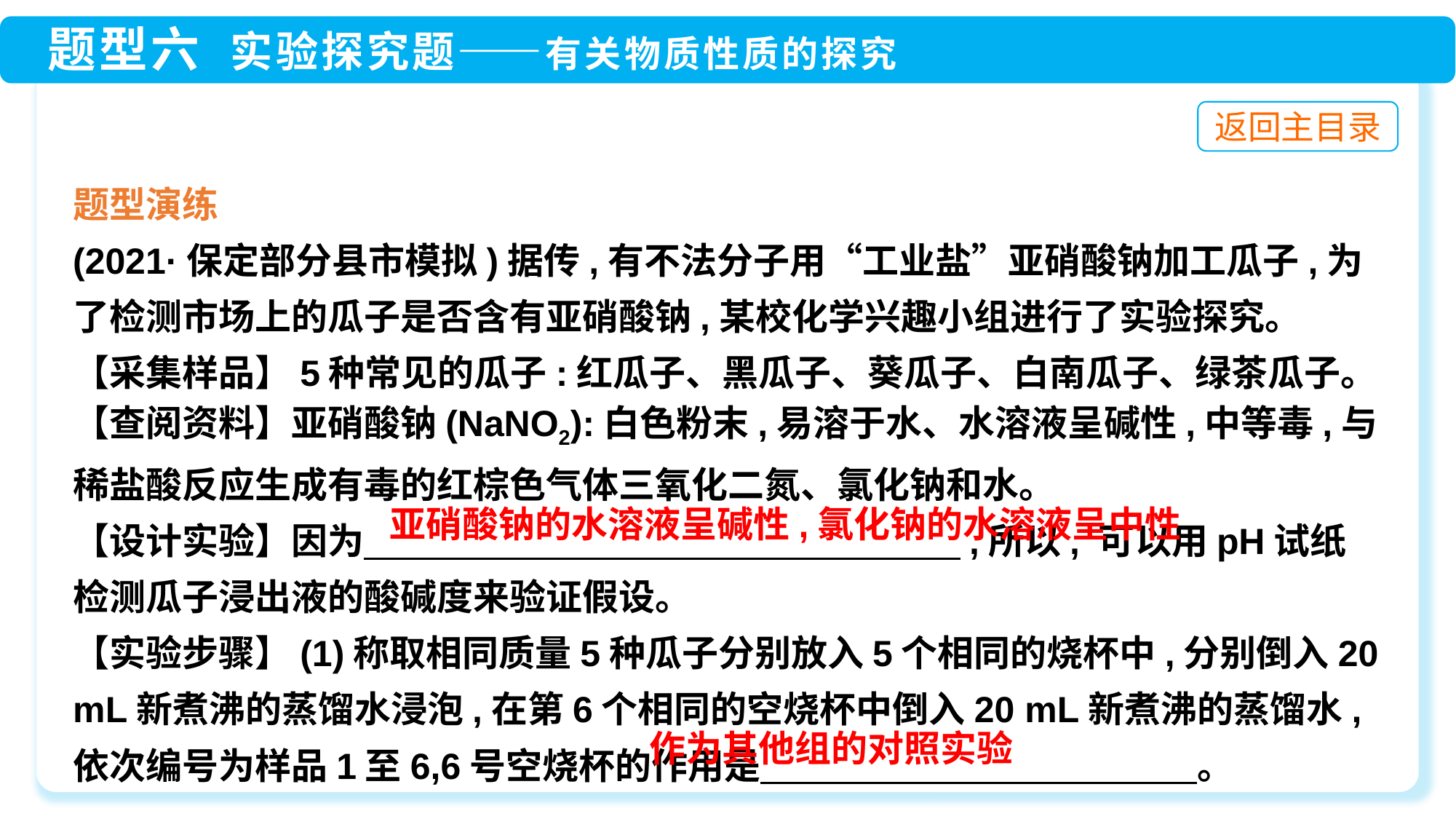

题型演练
(2021·保定部分县市模拟)据传,有不法分子用“工业盐”亚硝酸钠加工瓜子,为了检测市场上的瓜子是否含有亚硝酸钠,某校化学兴趣小组进行了实验探究。
【采集样品】5种常见的瓜子:红瓜子、黑瓜子、葵瓜子、白南瓜子、绿茶瓜子。
【查阅资料】亚硝酸钠(NaNO2):白色粉末,易溶于水、水溶液呈碱性,中等毒,与稀盐酸反应生成有毒的红棕色气体三氧化二氮、氯化钠和水。
【设计实验】因为　　　　　　　　　　　                        ,所以, 可以用pH试纸检测瓜子浸出液的酸碱度来验证假设。
【实验步骤】(1)称取相同质量5种瓜子分别放入5个相同的烧杯中,分别倒入20 mL新煮沸的蒸馏水浸泡,在第6个相同的空烧杯中倒入20 mL新煮沸的蒸馏水,依次编号为样品1至6,6号空烧杯的作用是　　　　　　　　　　　　。
亚硝酸钠的水溶液呈碱性,氯化钠的水溶液呈中性
作为其他组的对照实验